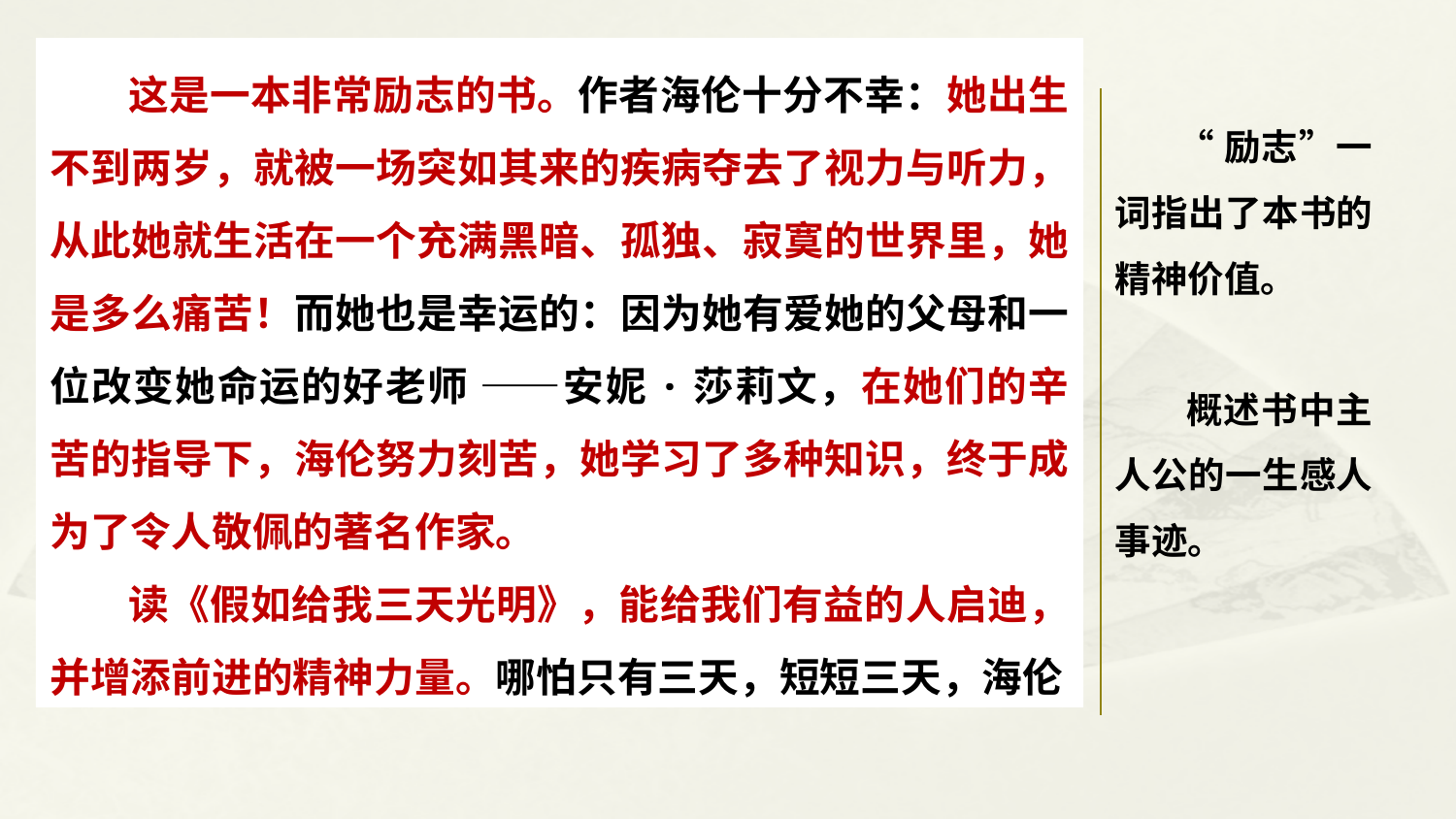

这是一本非常励志的书。作者海伦十分不幸：她出生不到两岁，就被一场突如其来的疾病夺去了视力与听力，从此她就生活在一个充满黑暗、孤独、寂寞的世界里，她是多么痛苦！而她也是幸运的：因为她有爱她的父母和一位改变她命运的好老师 ——安妮·莎莉文，在她们的辛苦的指导下，海伦努力刻苦，她学习了多种知识，终于成为了令人敬佩的著名作家。
  读《假如给我三天光明》，能给我们有益的人启迪，并增添前进的精神力量。哪怕只有三天，短短三天，海伦
  “励志”一词指出了本书的精神价值。

  概述书中主人公的一生感人事迹。